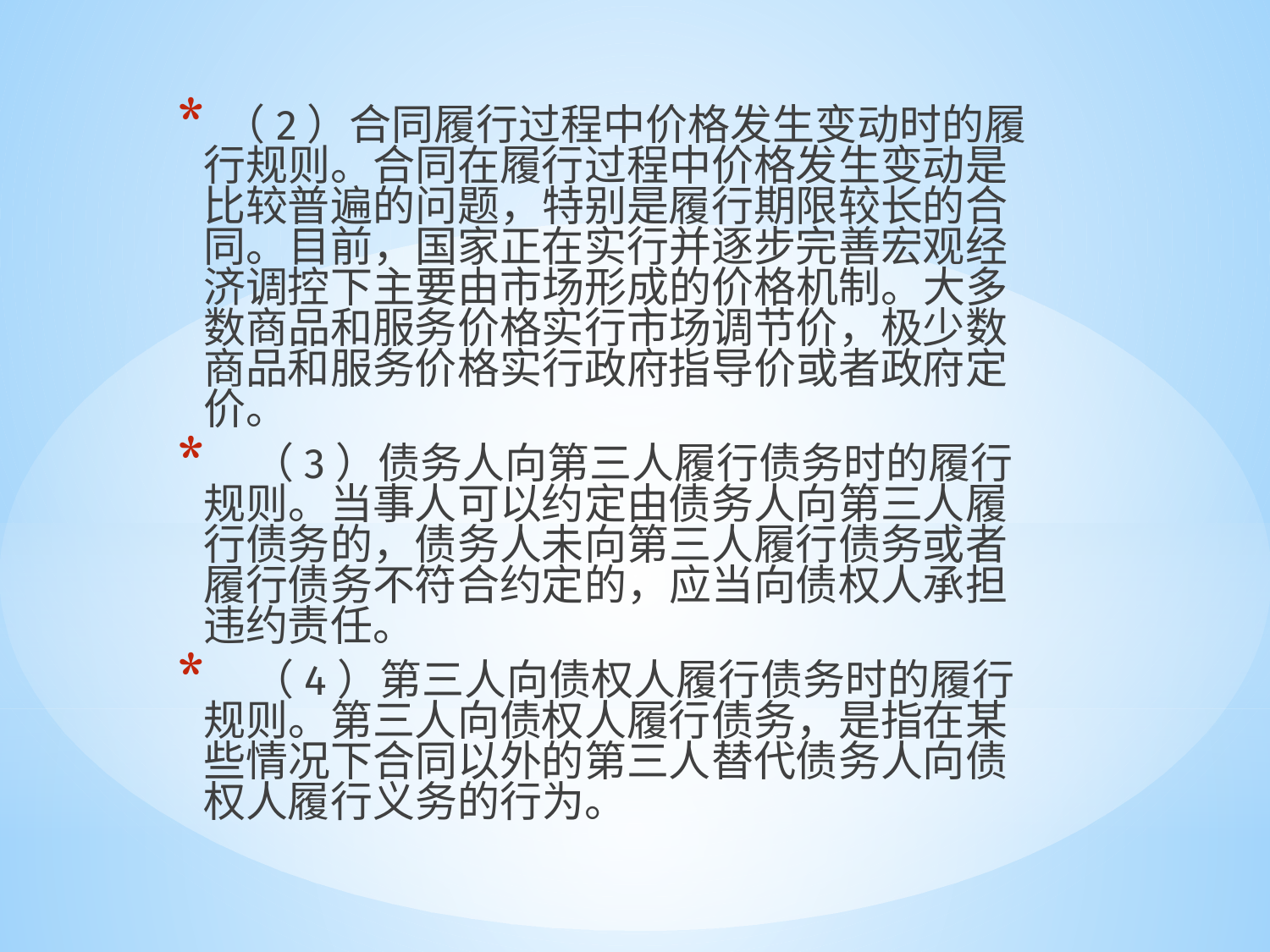

（2）合同履行过程中价格发生变动时的履行规则。合同在履行过程中价格发生变动是比较普遍的问题，特别是履行期限较长的合同。目前，国家正在实行并逐步完善宏观经济调控下主要由市场形成的价格机制。大多数商品和服务价格实行市场调节价，极少数商品和服务价格实行政府指导价或者政府定价。
    （3）债务人向第三人履行债务时的履行规则。当事人可以约定由债务人向第三人履行债务的，债务人未向第三人履行债务或者履行债务不符合约定的，应当向债权人承担违约责任。
    （4）第三人向债权人履行债务时的履行规则。第三人向债权人履行债务，是指在某些情况下合同以外的第三人替代债务人向债权人履行义务的行为。
#